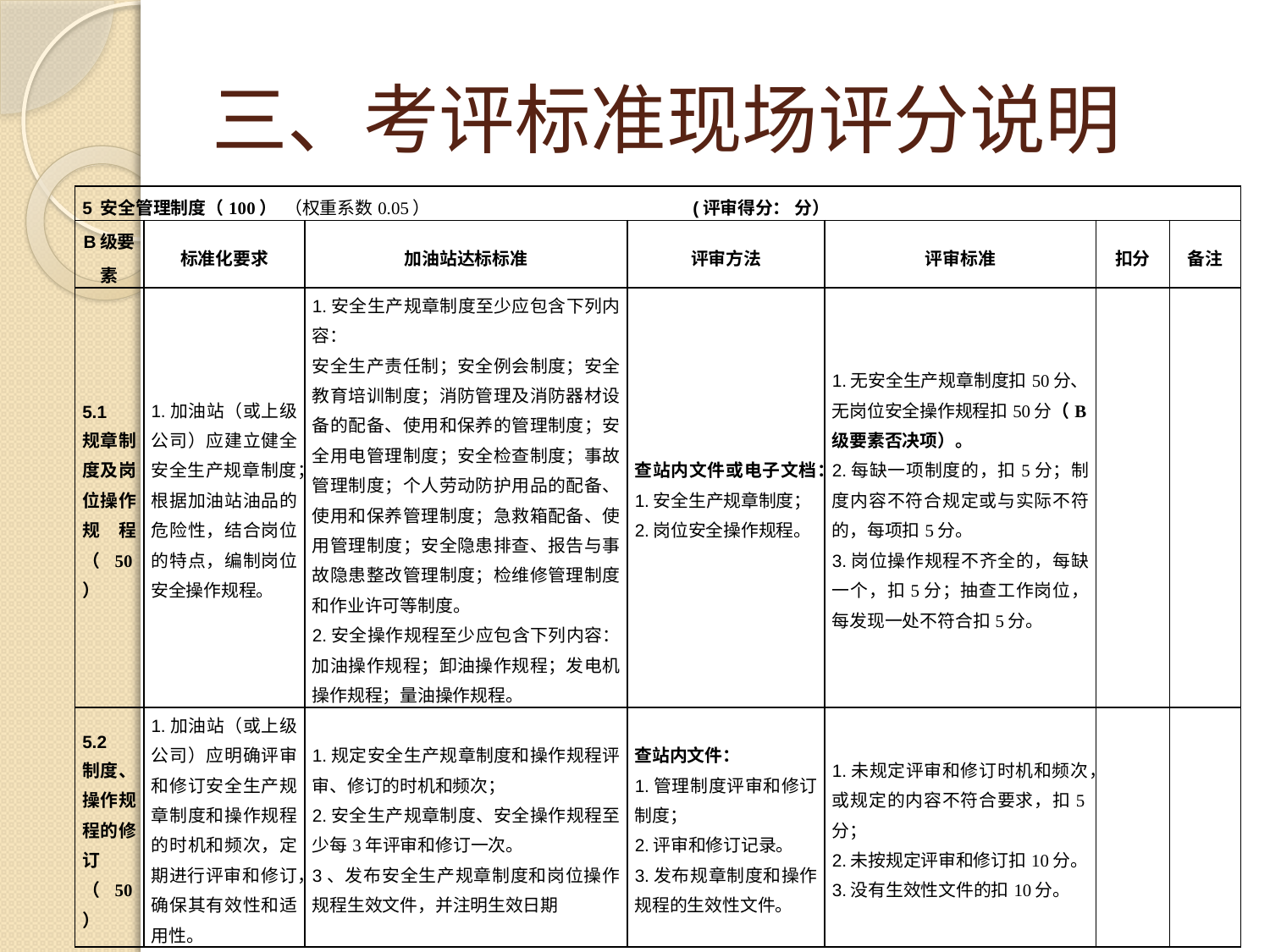

# 三、考评标准现场评分说明
| 5 安全管理制度（100） （权重系数0.05） (评审得分： 分） |  |  |  |  |  |  |
| --- | --- | --- | --- | --- | --- | --- |
| B级要素 | 标准化要求 | 加油站达标标准 | 评审方法 | 评审标准 | 扣分 | 备注 |
| 5.1 规章制度及岗位操作规程（50） | 1.加油站（或上级公司）应建立健全安全生产规章制度；根据加油站油品的危险性，结合岗位的特点，编制岗位安全操作规程。 | 1.安全生产规章制度至少应包含下列内容： 安全生产责任制；安全例会制度；安全教育培训制度；消防管理及消防器材设备的配备、使用和保养的管理制度；安全用电管理制度；安全检查制度；事故管理制度；个人劳动防护用品的配备、使用和保养管理制度；急救箱配备、使用管理制度；安全隐患排查、报告与事故隐患整改管理制度；检维修管理制度和作业许可等制度。 2.安全操作规程至少应包含下列内容：加油操作规程；卸油操作规程；发电机操作规程；量油操作规程。 | 查站内文件或电子文档： 1.安全生产规章制度； 2.岗位安全操作规程。 | 1.无安全生产规章制度扣50分、无岗位安全操作规程扣50分（B级要素否决项）。 2.每缺一项制度的，扣5分；制度内容不符合规定或与实际不符的，每项扣5分。 3.岗位操作规程不齐全的，每缺一个，扣5分；抽查工作岗位，每发现一处不符合扣5分。 |  |  |
| 5.2 制度、操作规程的修订（50） | 1.加油站（或上级公司）应明确评审和修订安全生产规章制度和操作规程的时机和频次，定期进行评审和修订，确保其有效性和适用性。 | 1.规定安全生产规章制度和操作规程评审、修订的时机和频次； 2.安全生产规章制度、安全操作规程至少每3年评审和修订一次。 3、发布安全生产规章制度和岗位操作规程生效文件，并注明生效日期 | 查站内文件： 1.管理制度评审和修订制度； 2.评审和修订记录。 3.发布规章制度和操作规程的生效性文件。 | 1.未规定评审和修订时机和频次，或规定的内容不符合要求，扣5分； 2.未按规定评审和修订扣10分。 3.没有生效性文件的扣10分。 |  |  |